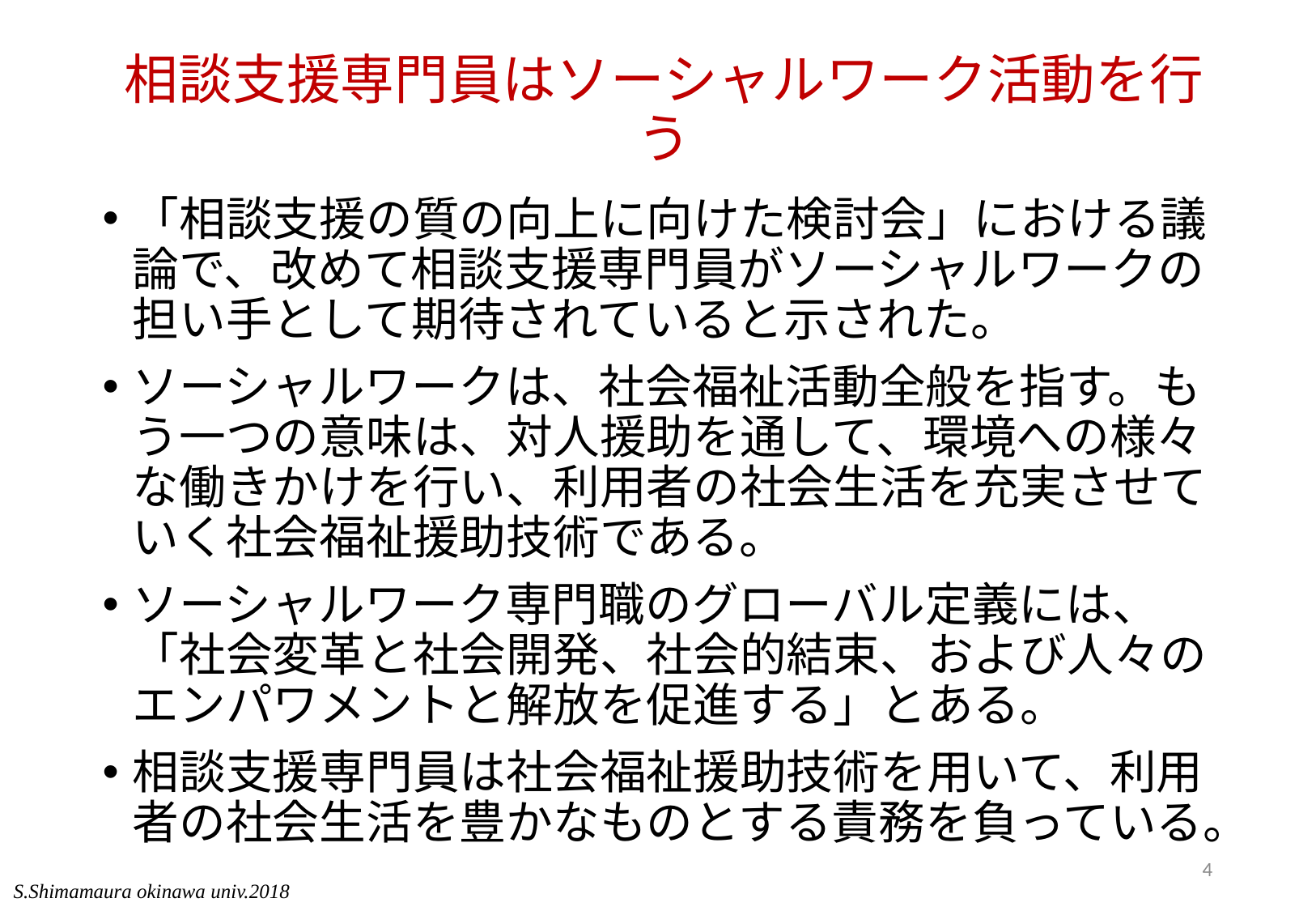

# 相談支援専門員はソーシャルワーク活動を行う
「相談支援の質の向上に向けた検討会」における議論で、改めて相談支援専門員がソーシャルワークの担い手として期待されていると示された。
ソーシャルワークは、社会福祉活動全般を指す。もう一つの意味は、対人援助を通して、環境への様々な働きかけを行い、利用者の社会生活を充実させていく社会福祉援助技術である。
ソーシャルワーク専門職のグローバル定義には、「社会変革と社会開発、社会的結束、および人々のエンパワメントと解放を促進する」とある。
相談支援専門員は社会福祉援助技術を用いて、利用者の社会生活を豊かなものとする責務を負っている。

4
S.Shimamaura okinawa univ.2018